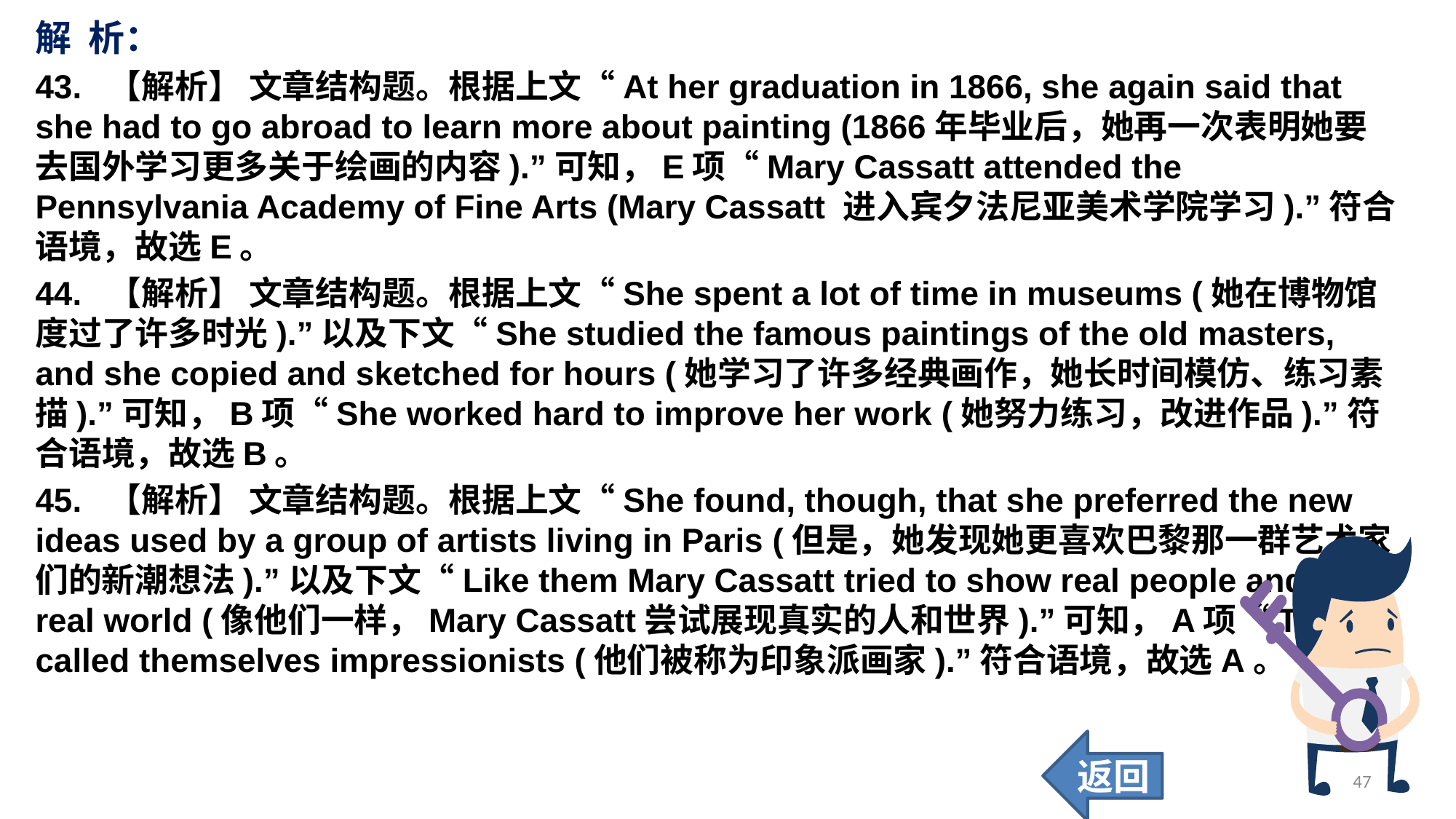

解  析：
43.  【解析】 文章结构题。根据上文“At her graduation in 1866, she again said that she had to go abroad to learn more about painting (1866年毕业后，她再一次表明她要去国外学习更多关于绘画的内容).”可知，E项“Mary Cassatt attended the Pennsylvania Academy of Fine Arts (Mary Cassatt 进入宾夕法尼亚美术学院学习).”符合语境，故选E。
44.  【解析】 文章结构题。根据上文“She spent a lot of time in museums (她在博物馆度过了许多时光).”以及下文“She studied the famous paintings of the old masters, and she copied and sketched for hours (她学习了许多经典画作，她长时间模仿、练习素描).”可知，B项“She worked hard to improve her work (她努力练习，改进作品).”符合语境，故选B。
45.  【解析】 文章结构题。根据上文“She found, though, that she preferred the new ideas used by a group of artists living in Paris (但是，她发现她更喜欢巴黎那一群艺术家们的新潮想法).”以及下文“Like them Mary Cassatt tried to show real people and the real world (像他们一样，Mary Cassatt尝试展现真实的人和世界).”可知，A项“They called themselves impressionists (他们被称为印象派画家).”符合语境，故选A。

返回
47